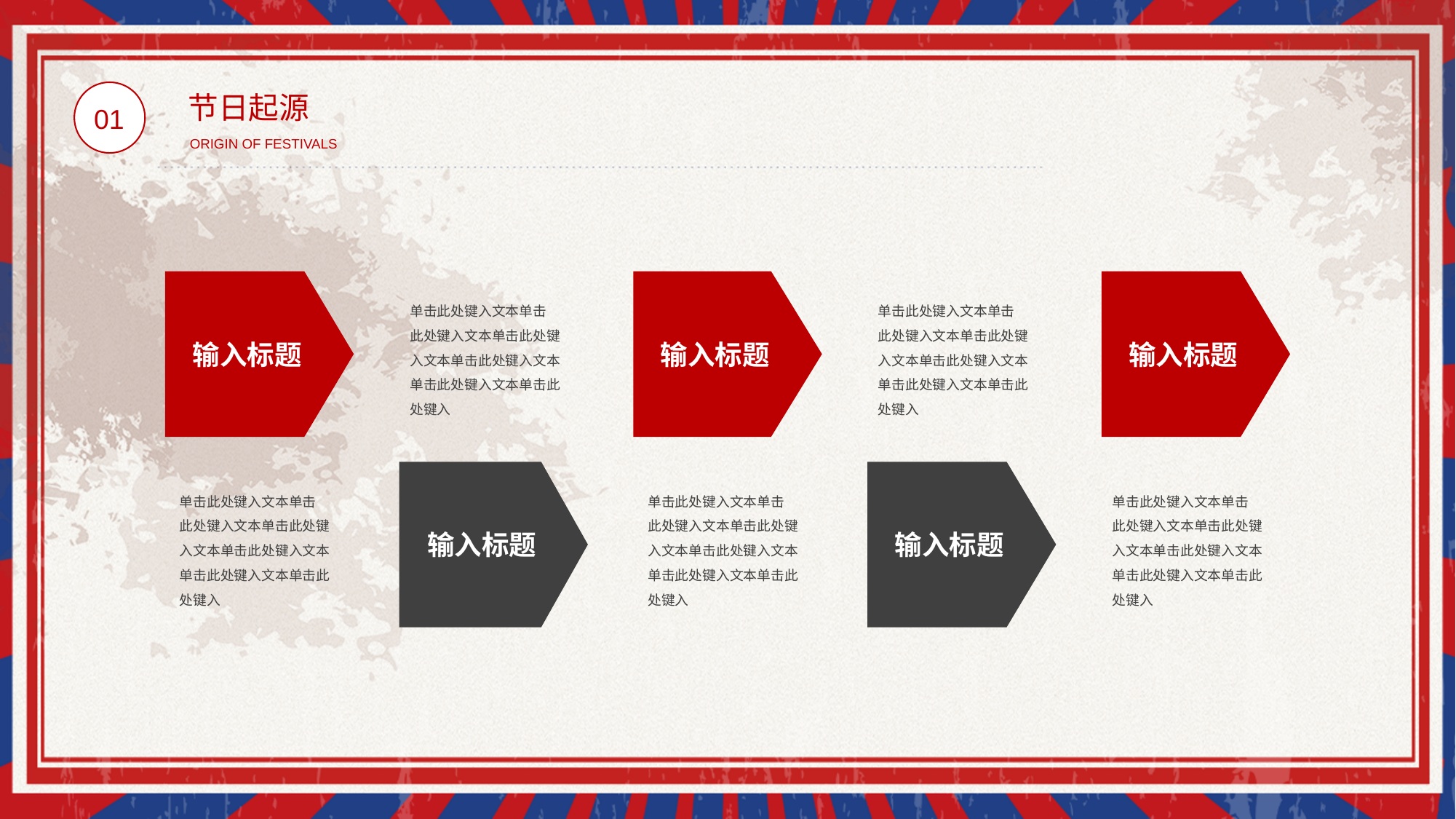

BY YUSHEN

节日起源
01
ORIGIN OF FESTIVALS
输入标题
单击此处键入文本单击
此处键入文本单击此处键入文本单击此处键入文本单击此处键入文本单击此处键入
输入标题
单击此处键入文本单击
此处键入文本单击此处键入文本单击此处键入文本单击此处键入文本单击此处键入
输入标题
单击此处键入文本单击
此处键入文本单击此处键入文本单击此处键入文本单击此处键入文本单击此处键入
单击此处键入文本单击
此处键入文本单击此处键入文本单击此处键入文本单击此处键入文本单击此处键入
输入标题
单击此处键入文本单击
此处键入文本单击此处键入文本单击此处键入文本单击此处键入文本单击此处键入
输入标题